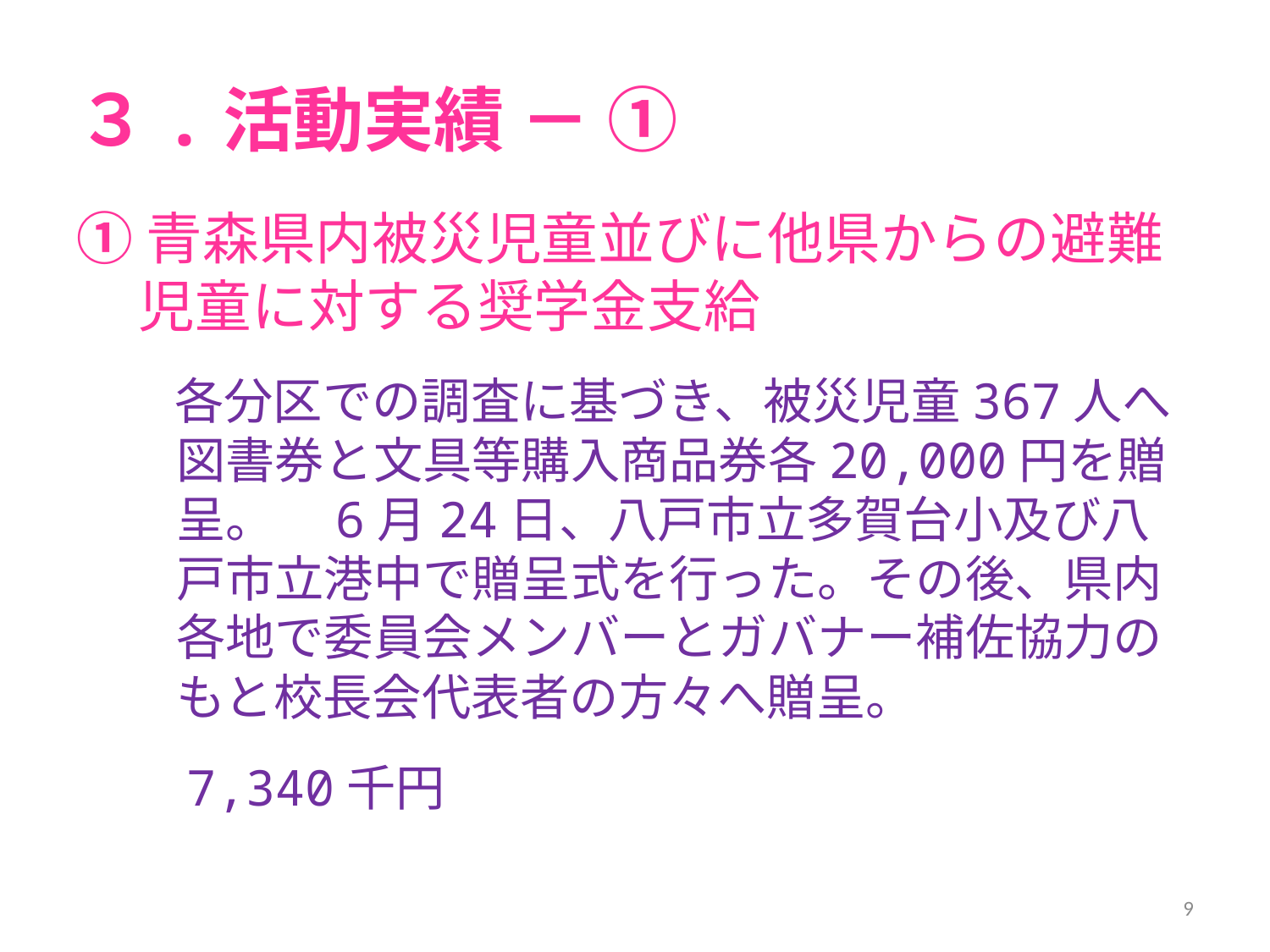

# ３.活動実績 － ①
①青森県内被災児童並びに他県からの避難児童に対する奨学金支給

　　各分区での調査に基づき、被災児童367人へ図書券と文具等購入商品券各20,000円を贈呈。　6月24日、八戸市立多賀台小及び八戸市立港中で贈呈式を行った。その後、県内各地で委員会メンバーとガバナー補佐協力のもと校長会代表者の方々へ贈呈。

　　7,340千円

9